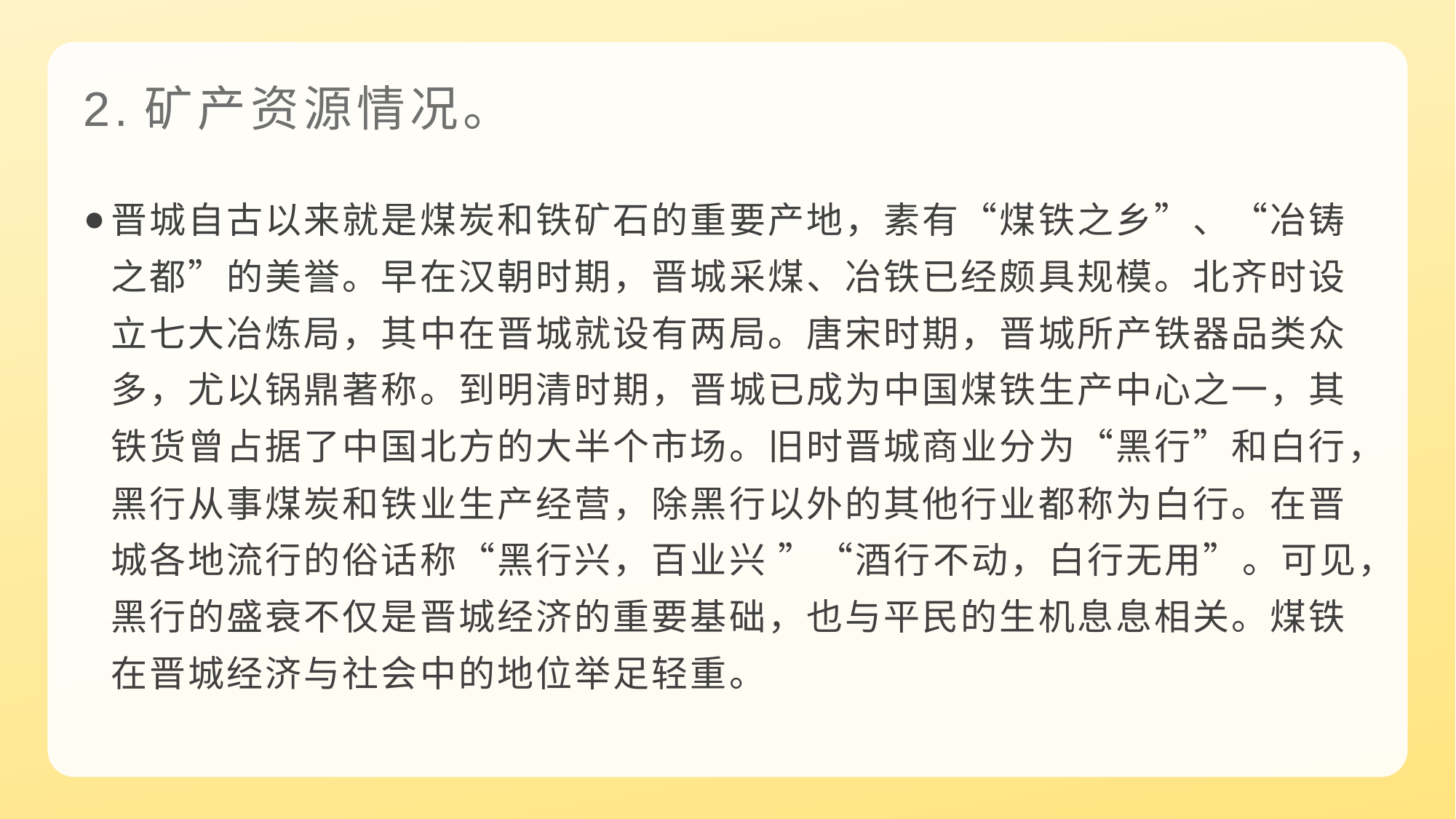

2.矿产资源情况。
晋城自古以来就是煤炭和铁矿石的重要产地，素有“煤铁之乡”、“冶铸之都”的美誉。早在汉朝时期，晋城采煤、冶铁已经颇具规模。北齐时设立七大冶炼局，其中在晋城就设有两局。唐宋时期，晋城所产铁器品类众多，尤以锅鼎著称。到明清时期，晋城已成为中国煤铁生产中心之一，其铁货曾占据了中国北方的大半个市场。旧时晋城商业分为“黑行”和白行，黑行从事煤炭和铁业生产经营，除黑行以外的其他行业都称为白行。在晋城各地流行的俗话称“黑行兴，百业兴 ”“酒行不动，白行无用”。可见，黑行的盛衰不仅是晋城经济的重要基础，也与平民的生机息息相关。煤铁在晋城经济与社会中的地位举足轻重。